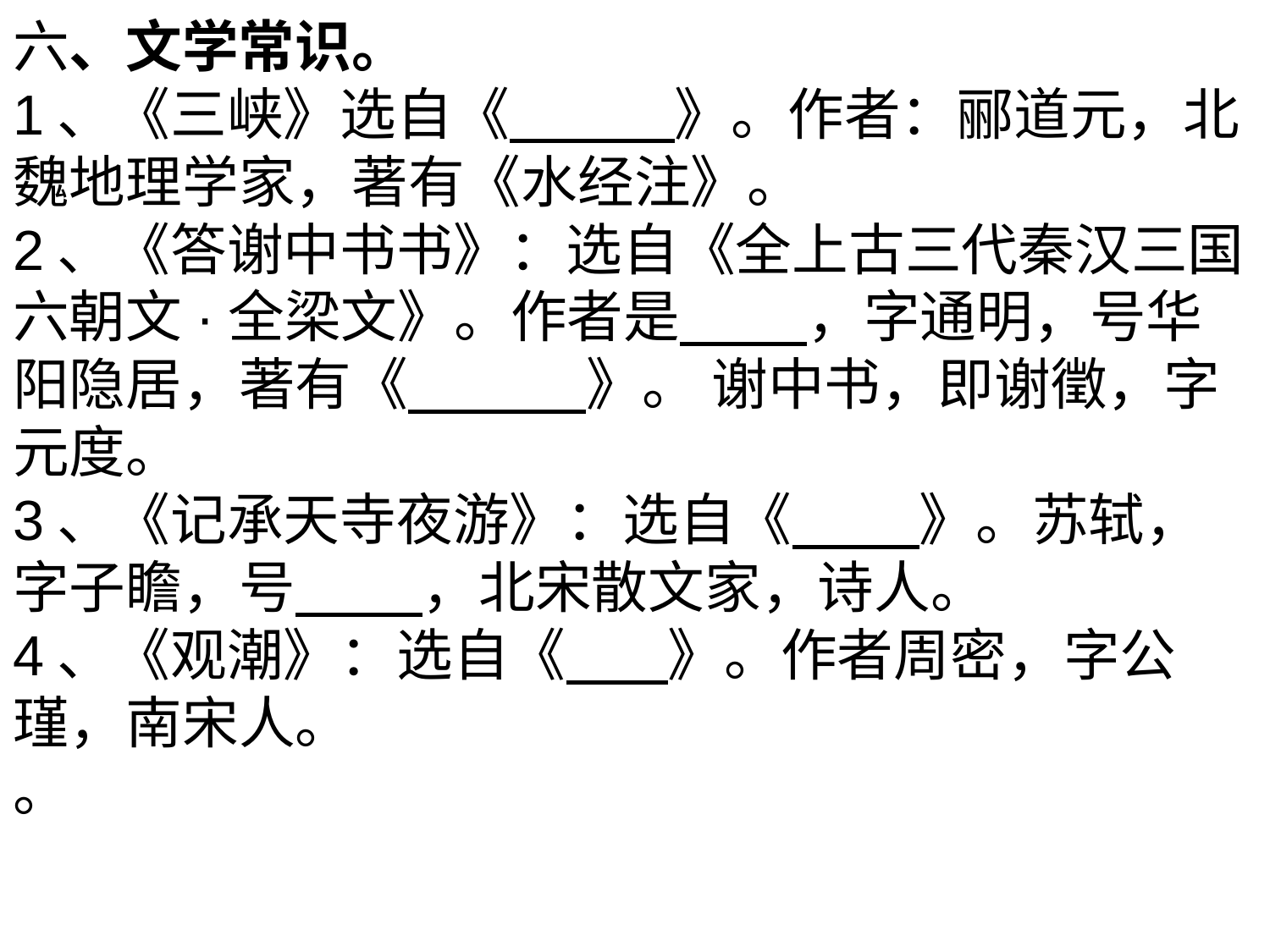

六、文学常识。
1、《三峡》选自《             》。作者：郦道元，北魏地理学家，著有《水经注》。
2、《答谢中书书》：选自《全上古三代秦汉三国六朝文·全梁文》。作者是          ，字通明，号华阳隐居，著有《              》。 谢中书，即谢徵，字元度。
3、《记承天寺夜游》：选自《          》。苏轼，字子瞻，号          ，北宋散文家，诗人。
4、《观潮》：选自《        》。作者周密，字公瑾，南宋人。
。